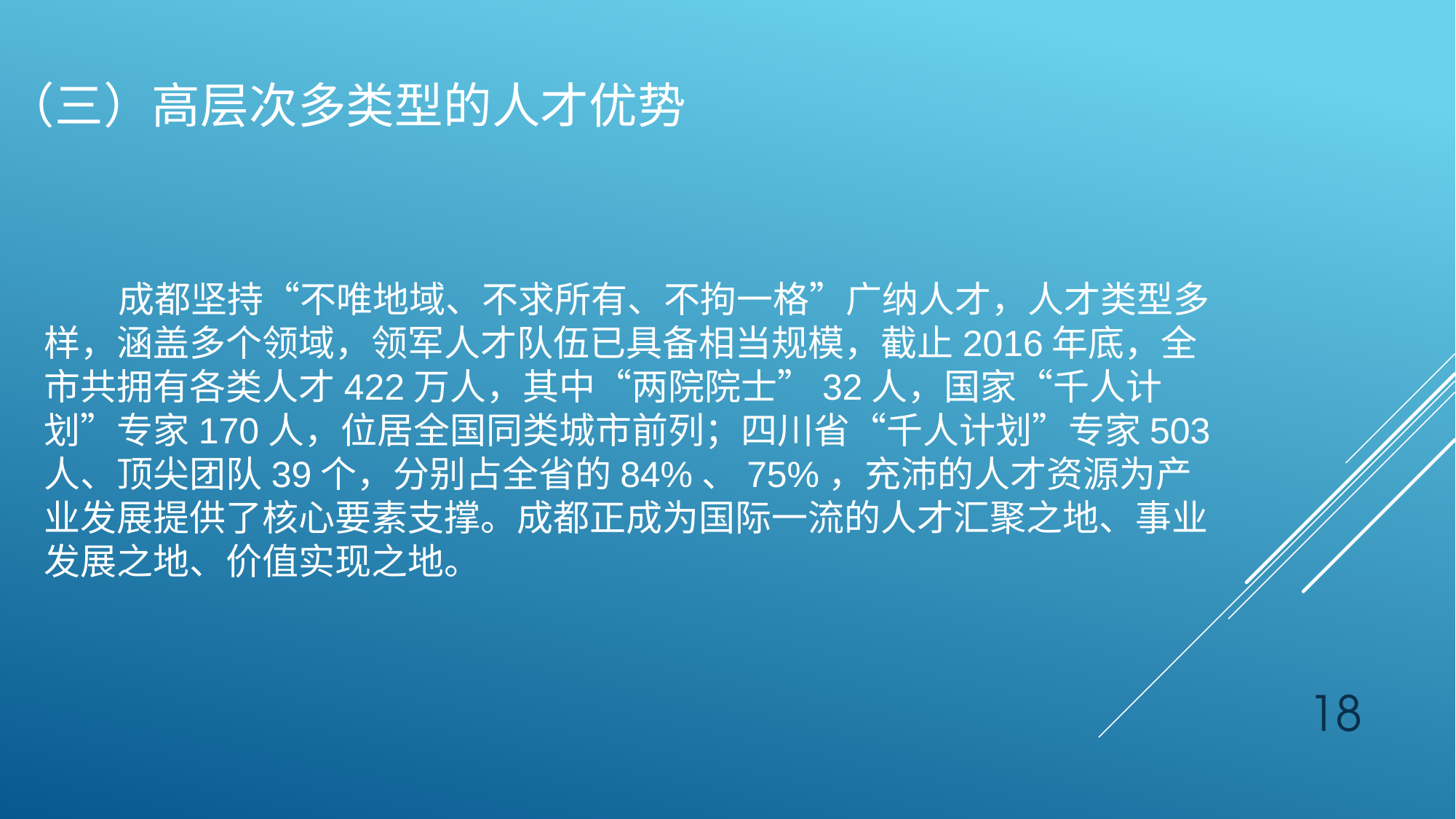

# （三）高层次多类型的人才优势
        成都坚持“不唯地域、不求所有、不拘一格”广纳人才，人才类型多样，涵盖多个领域，领军人才队伍已具备相当规模，截止2016年底，全市共拥有各类人才422万人，其中“两院院士”32人，国家“千人计划”专家170人，位居全国同类城市前列；四川省“千人计划”专家503人、顶尖团队39个，分别占全省的84%、75%，充沛的人才资源为产业发展提供了核心要素支撑。成都正成为国际一流的人才汇聚之地、事业发展之地、价值实现之地。
18